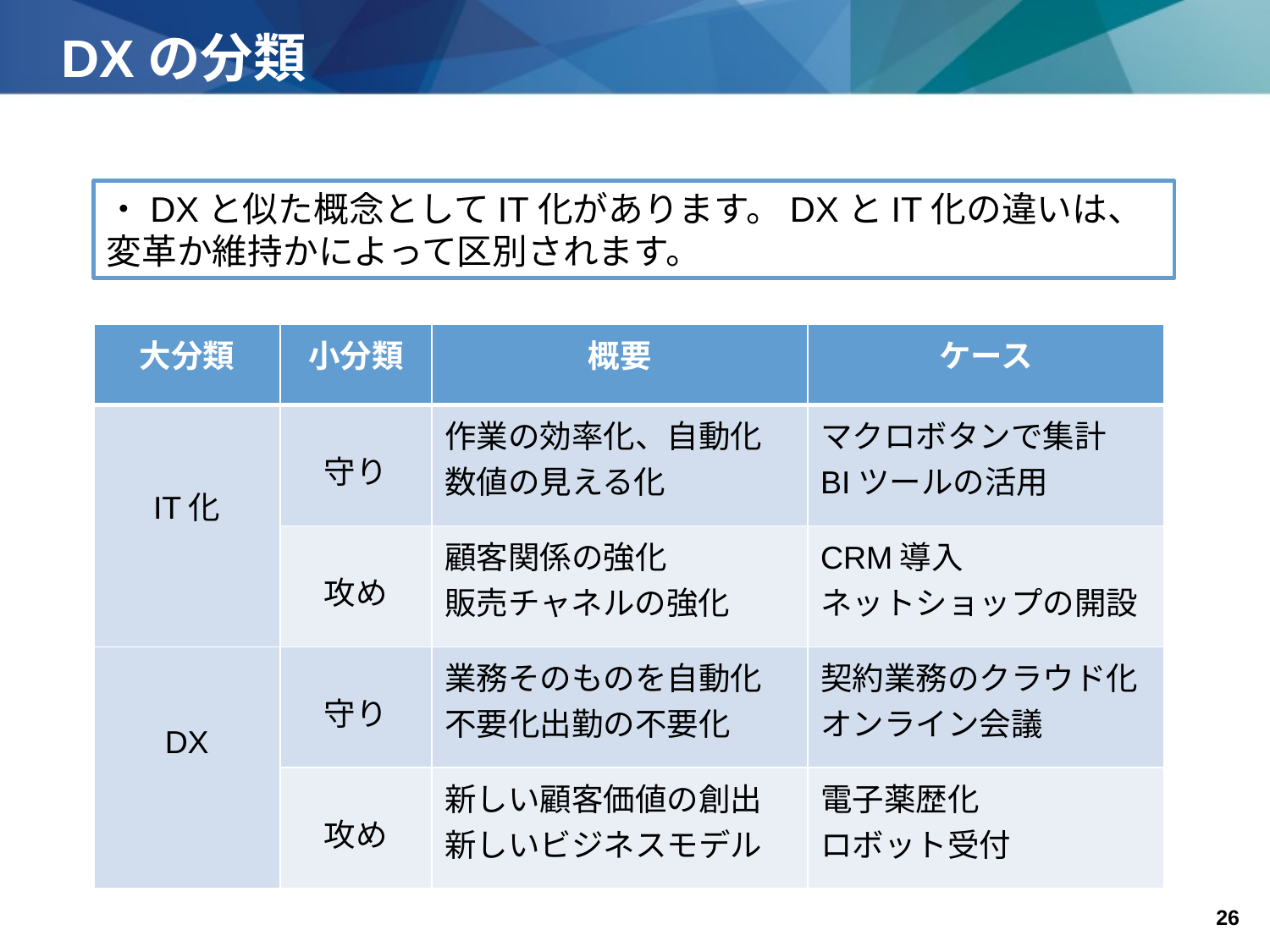

# DXの分類
・DXと似た概念としてIT化があります。DXとIT化の違いは、変革か維持かによって区別されます。
| 大分類 | 小分類 | 概要 | ケース |
| --- | --- | --- | --- |
| IT化 | 守り | 作業の効率化、自動化 数値の見える化 | マクロボタンで集計 BIツールの活用 |
|  | 攻め | 顧客関係の強化 販売チャネルの強化 | CRM導入 ネットショップの開設 |
| DX | 守り | 業務そのものを自動化 不要化出勤の不要化 | 契約業務のクラウド化 オンライン会議 |
|  | 攻め | 新しい顧客価値の創出 新しいビジネスモデル | 電子薬歴化 ロボット受付 |